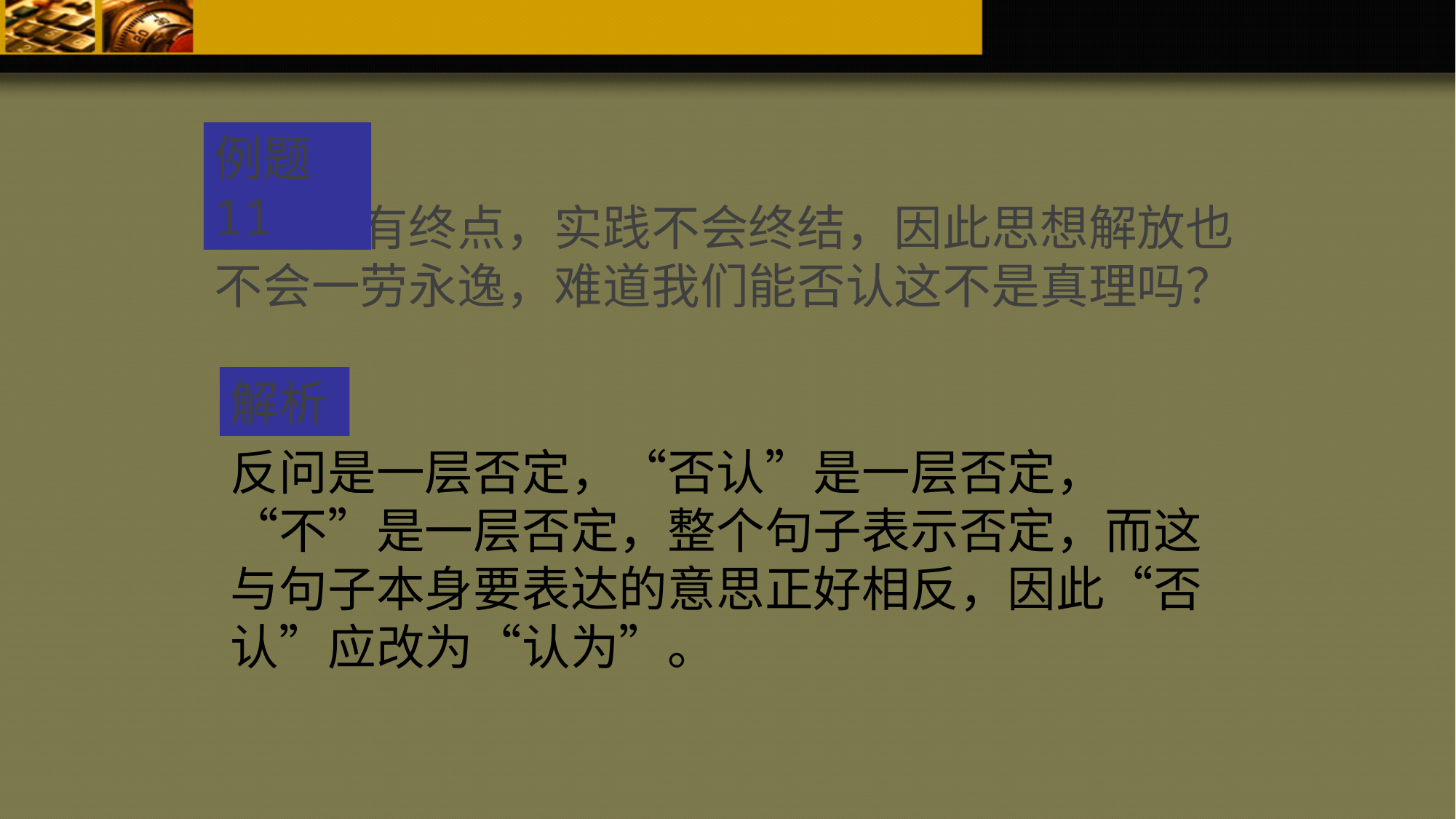

例题11
发展没有终点，实践不会终结，因此思想解放也不会一劳永逸，难道我们能否认这不是真理吗？
解析
反问是一层否定，“否认”是一层否定，“不”是一层否定，整个句子表示否定，而这与句子本身要表达的意思正好相反，因此“否认”应改为“认为”。